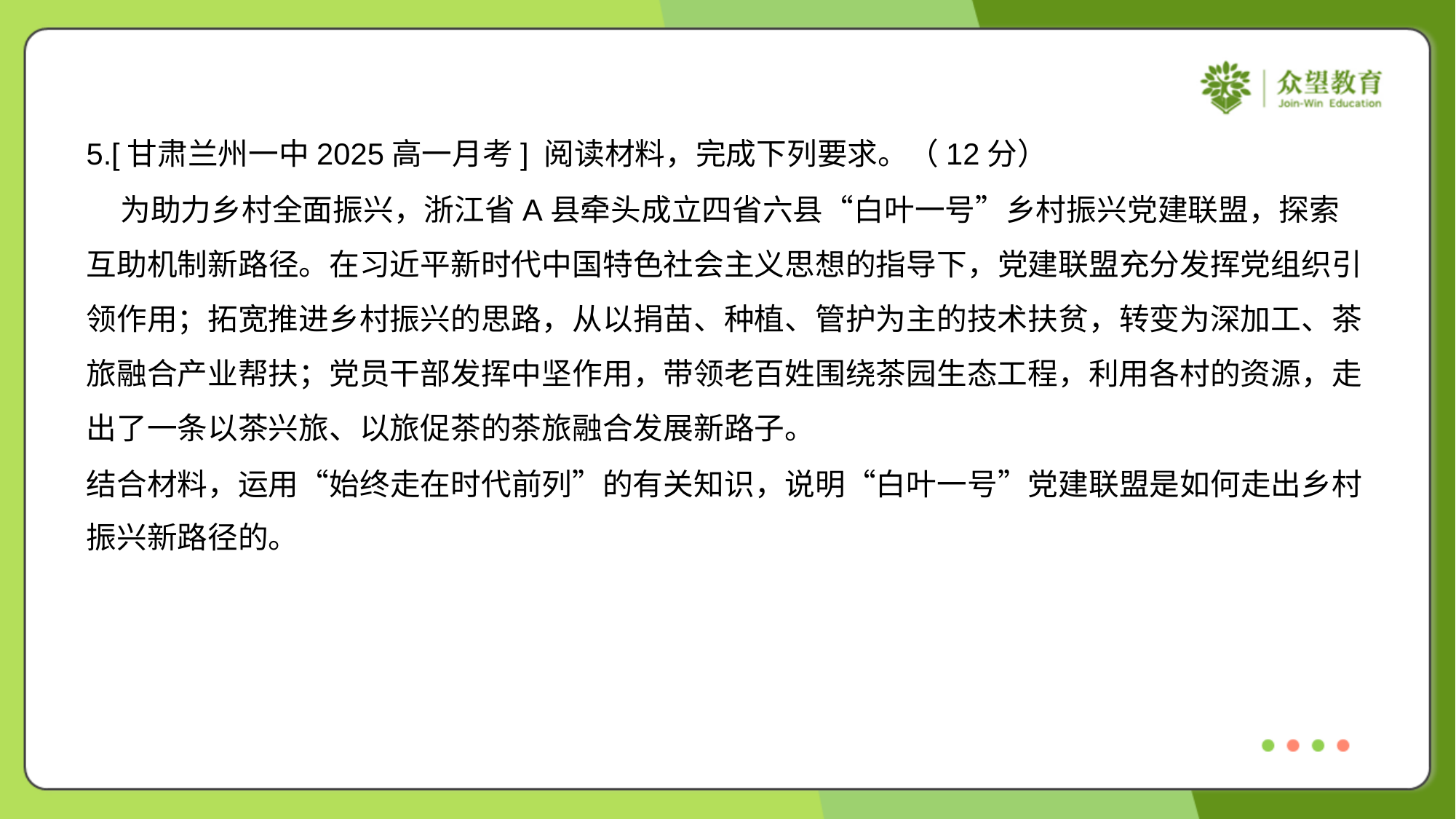

5.[甘肃兰州一中2025高一月考] 阅读材料，完成下列要求。（12分）
    为助力乡村全面振兴，浙江省A县牵头成立四省六县“白叶一号”乡村振兴党建联盟，探索
互助机制新路径。在习近平新时代中国特色社会主义思想的指导下，党建联盟充分发挥党组织引
领作用；拓宽推进乡村振兴的思路，从以捐苗、种植、管护为主的技术扶贫，转变为深加工、茶
旅融合产业帮扶；党员干部发挥中坚作用，带领老百姓围绕茶园生态工程，利用各村的资源，走
出了一条以茶兴旅、以旅促茶的茶旅融合发展新路子。
结合材料，运用“始终走在时代前列”的有关知识，说明“白叶一号”党建联盟是如何走出乡村
振兴新路径的。